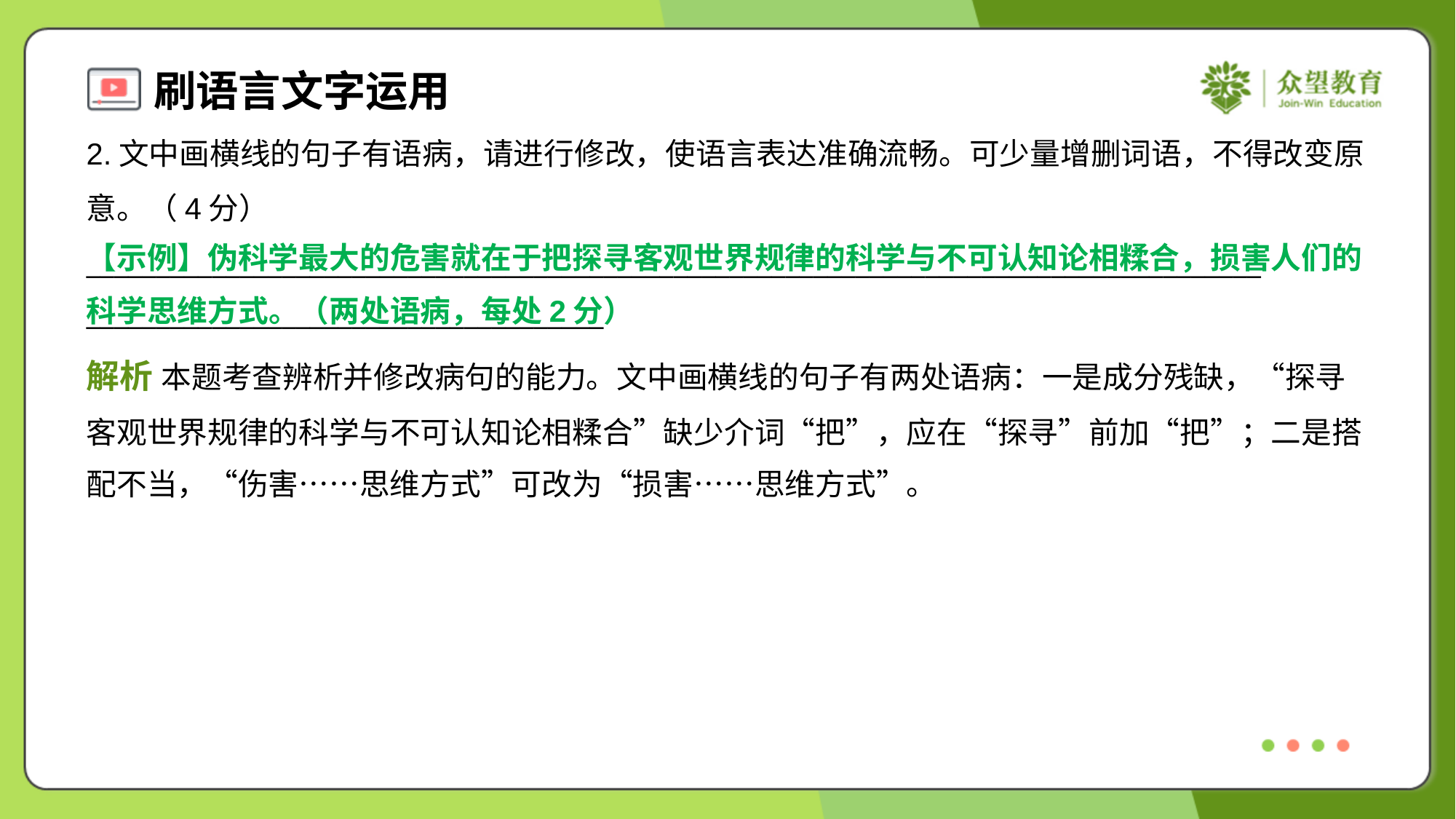

2.文中画横线的句子有语病，请进行修改，使语言表达准确流畅。可少量增删词语，不得改变原
意。（4分）
____________________________________________________________________________________
_____________________________________
【示例】伪科学最大的危害就在于把探寻客观世界规律的科学与不可认知论相糅合，损害人们的
科学思维方式。（两处语病，每处2分）
解析 本题考查辨析并修改病句的能力。文中画横线的句子有两处语病：一是成分残缺，“探寻
客观世界规律的科学与不可认知论相糅合”缺少介词“把”，应在“探寻”前加“把”；二是搭
配不当，“伤害……思维方式”可改为“损害……思维方式”。